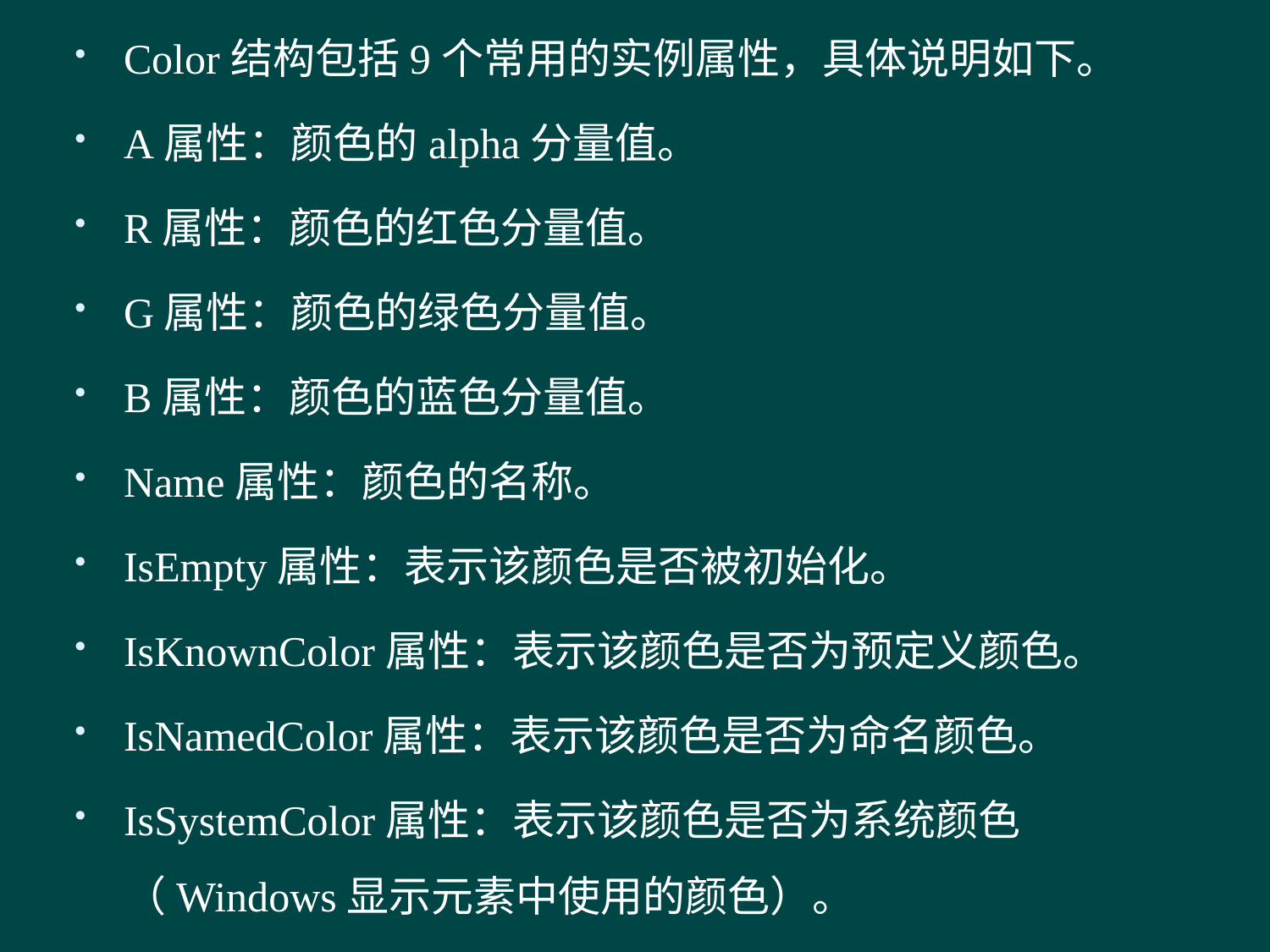

Color结构包括9个常用的实例属性，具体说明如下。
A属性：颜色的alpha分量值。
R属性：颜色的红色分量值。
G属性：颜色的绿色分量值。
B属性：颜色的蓝色分量值。
Name属性：颜色的名称。
IsEmpty属性：表示该颜色是否被初始化。
IsKnownColor属性：表示该颜色是否为预定义颜色。
IsNamedColor属性：表示该颜色是否为命名颜色。
IsSystemColor属性：表示该颜色是否为系统颜色（Windows显示元素中使用的颜色）。

#